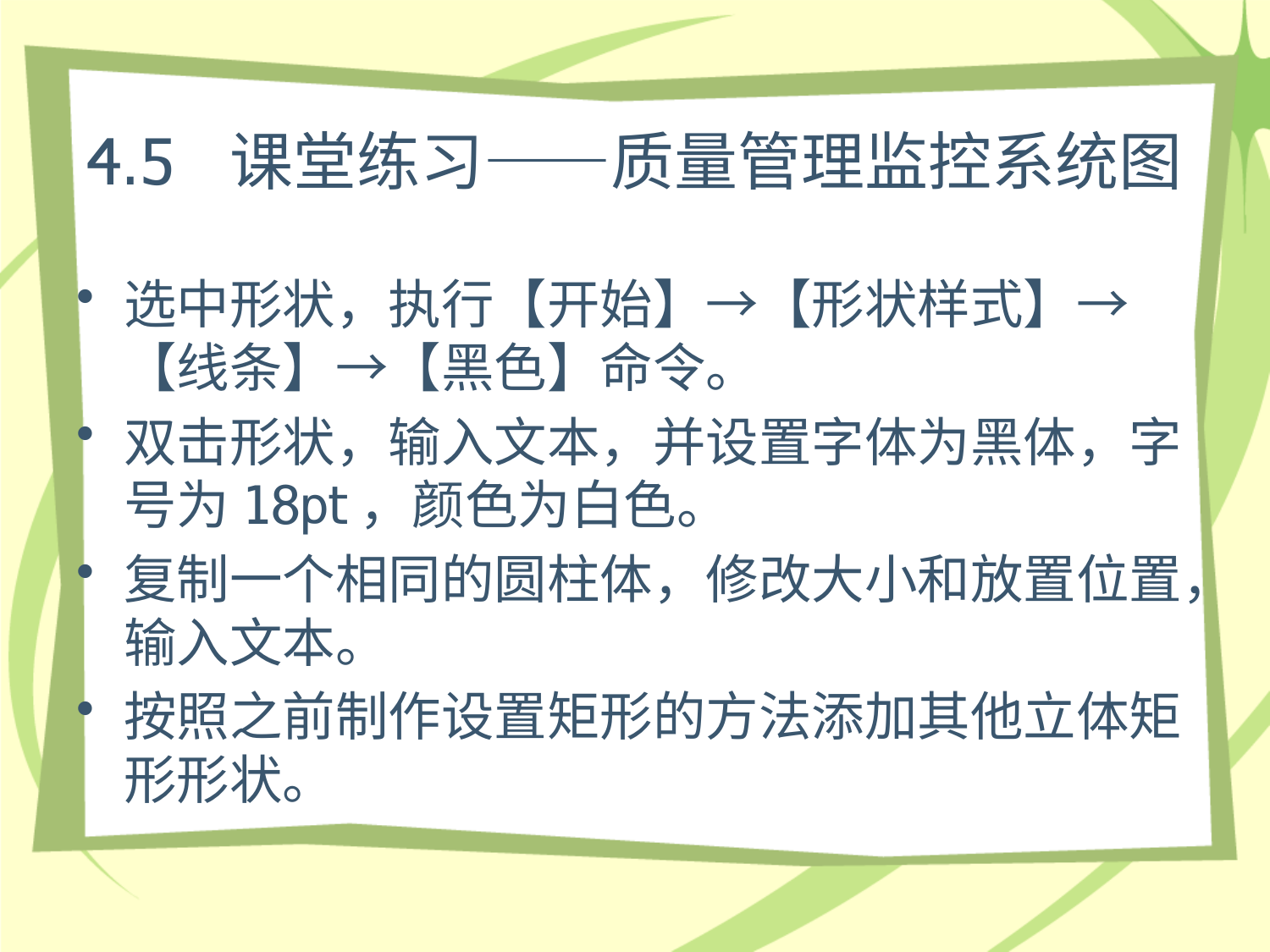

# 4.5  课堂练习——质量管理监控系统图
选中形状，执行【开始】→【形状样式】→【线条】→【黑色】命令。
双击形状，输入文本，并设置字体为黑体，字号为18pt，颜色为白色。
复制一个相同的圆柱体，修改大小和放置位置，输入文本。
按照之前制作设置矩形的方法添加其他立体矩形形状。